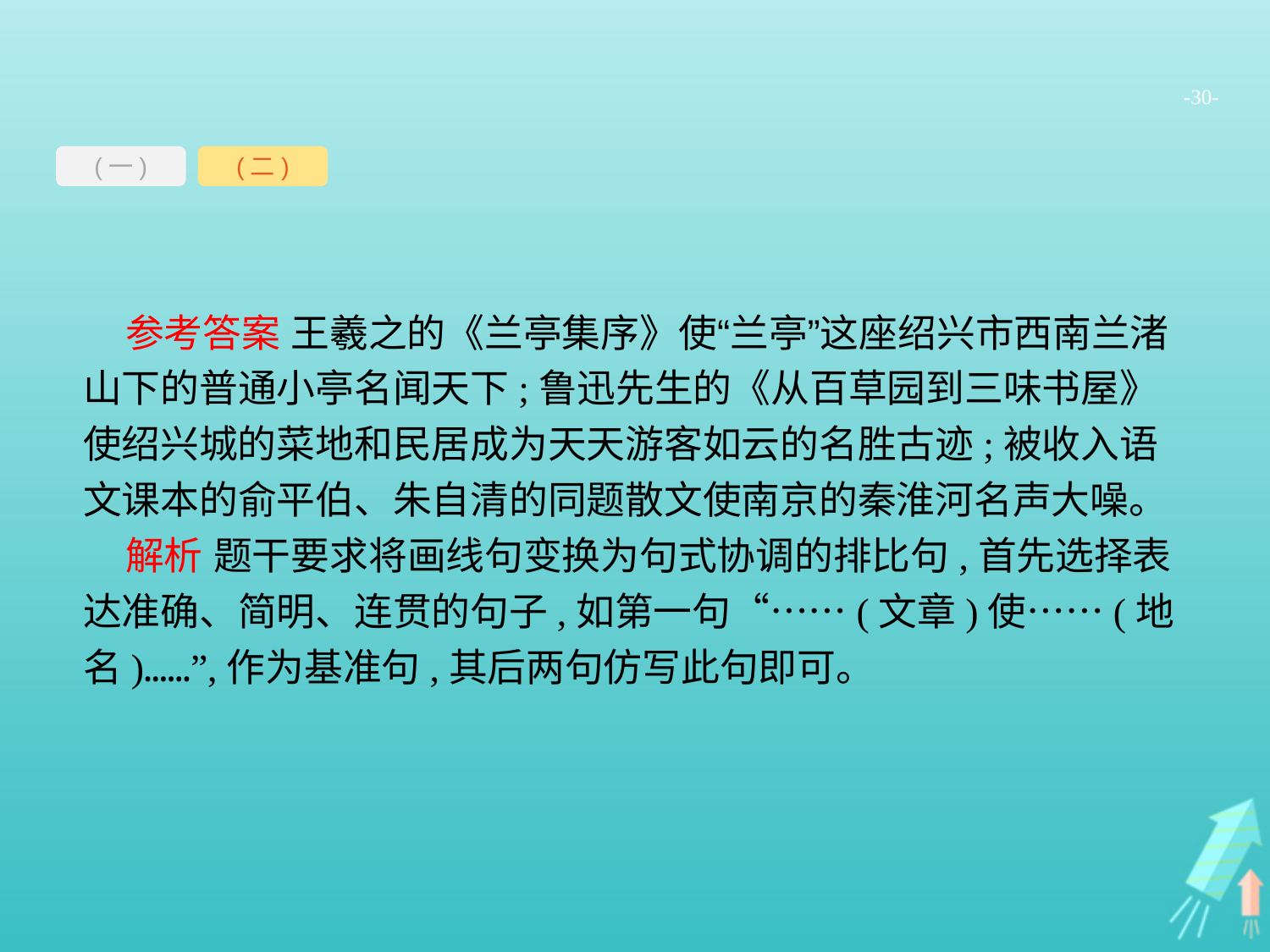

-30-
(一)
(二)
参考答案 王羲之的《兰亭集序》使“兰亭”这座绍兴市西南兰渚山下的普通小亭名闻天下;鲁迅先生的《从百草园到三味书屋》使绍兴城的菜地和民居成为天天游客如云的名胜古迹;被收入语文课本的俞平伯、朱自清的同题散文使南京的秦淮河名声大噪。
解析 题干要求将画线句变换为句式协调的排比句,首先选择表达准确、简明、连贯的句子,如第一句“……(文章)使……(地名)……”,作为基准句,其后两句仿写此句即可。